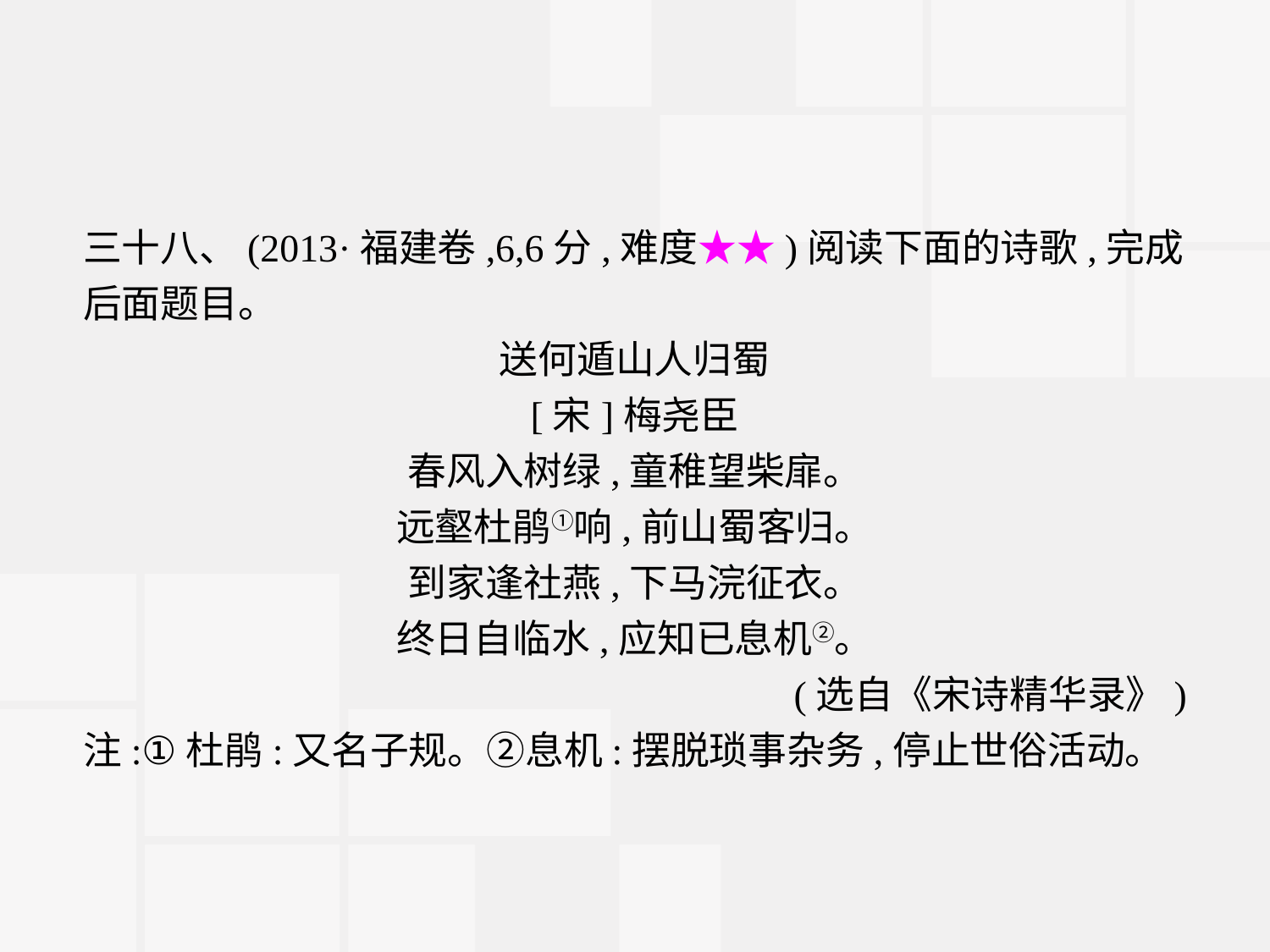

三十八、(2013·福建卷,6,6分,难度★★)阅读下面的诗歌,完成后面题目。
送何遁山人归蜀
[宋]梅尧臣
春风入树绿,童稚望柴扉。
远壑杜鹃①响,前山蜀客归。
到家逢社燕,下马浣征衣。
终日自临水,应知已息机②。
(选自《宋诗精华录》)
注:①杜鹃:又名子规。②息机:摆脱琐事杂务,停止世俗活动。